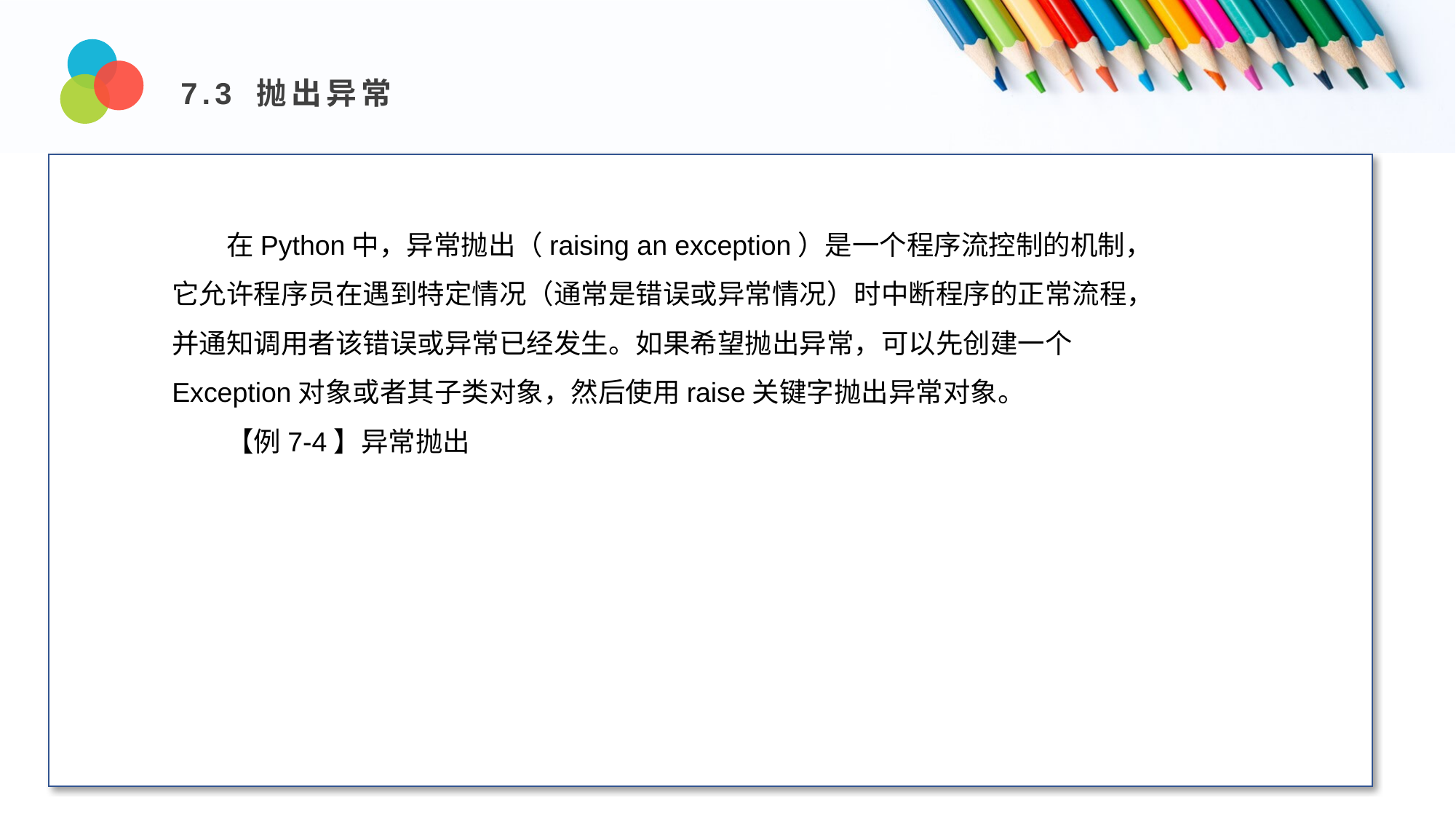

7.3 抛出异常
Design and Production
在Python中，异常抛出（raising an exception）是一个程序流控制的机制，它允许程序员在遇到特定情况（通常是错误或异常情况）时中断程序的正常流程，并通知调用者该错误或异常已经发生。如果希望抛出异常，可以先创建一个Exception对象或者其子类对象，然后使用raise关键字抛出异常对象。
【例7-4】异常抛出